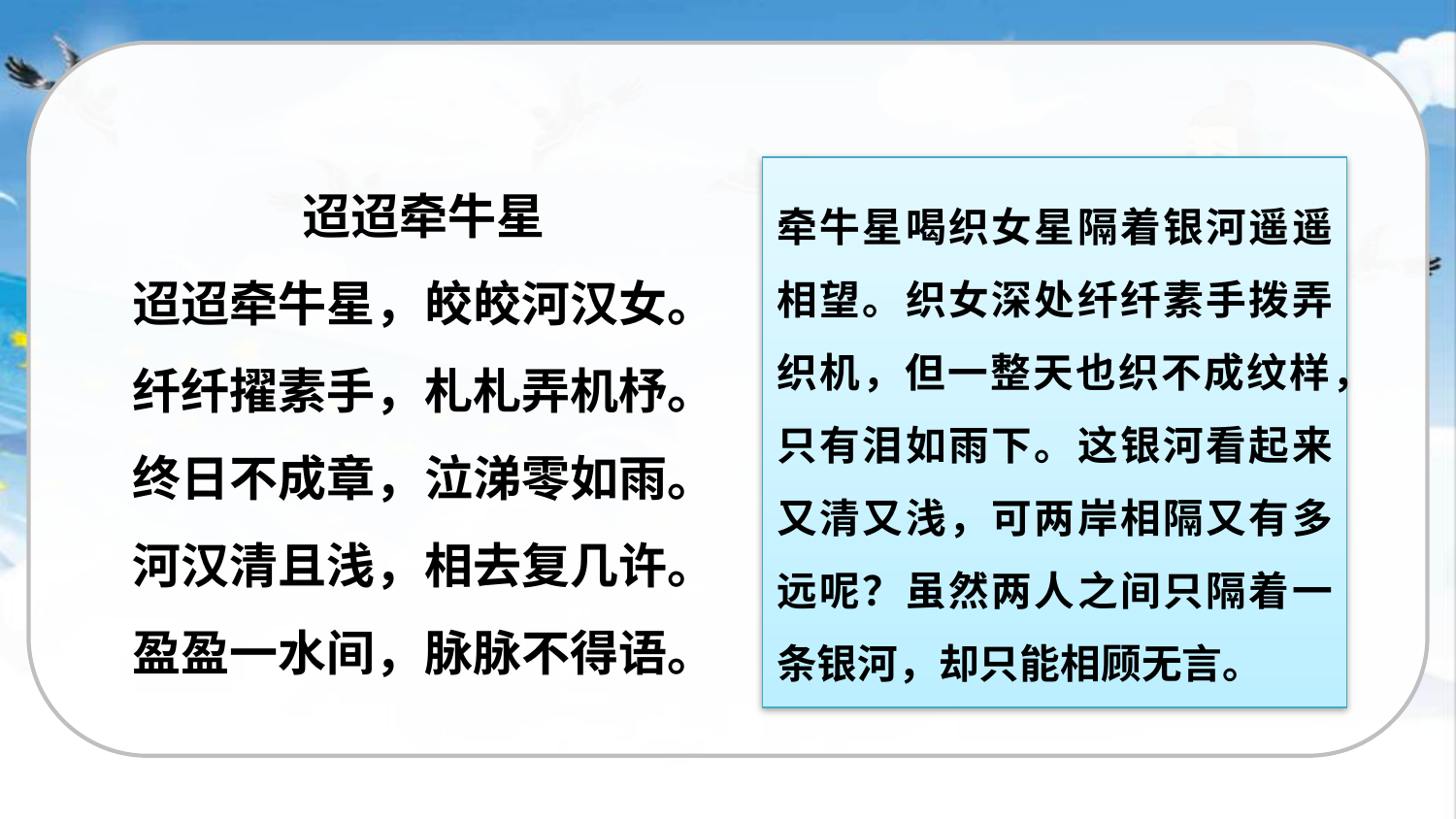

迢迢牵牛星
迢迢牵牛星，皎皎河汉女。
纤纤擢素手，札札弄机杼。
终日不成章，泣涕零如雨。
河汉清且浅，相去复几许。
盈盈一水间，脉脉不得语。
牵牛星喝织女星隔着银河遥遥相望。织女深处纤纤素手拨弄织机，但一整天也织不成纹样，只有泪如雨下。这银河看起来又清又浅，可两岸相隔又有多远呢？虽然两人之间只隔着一条银河，却只能相顾无言。